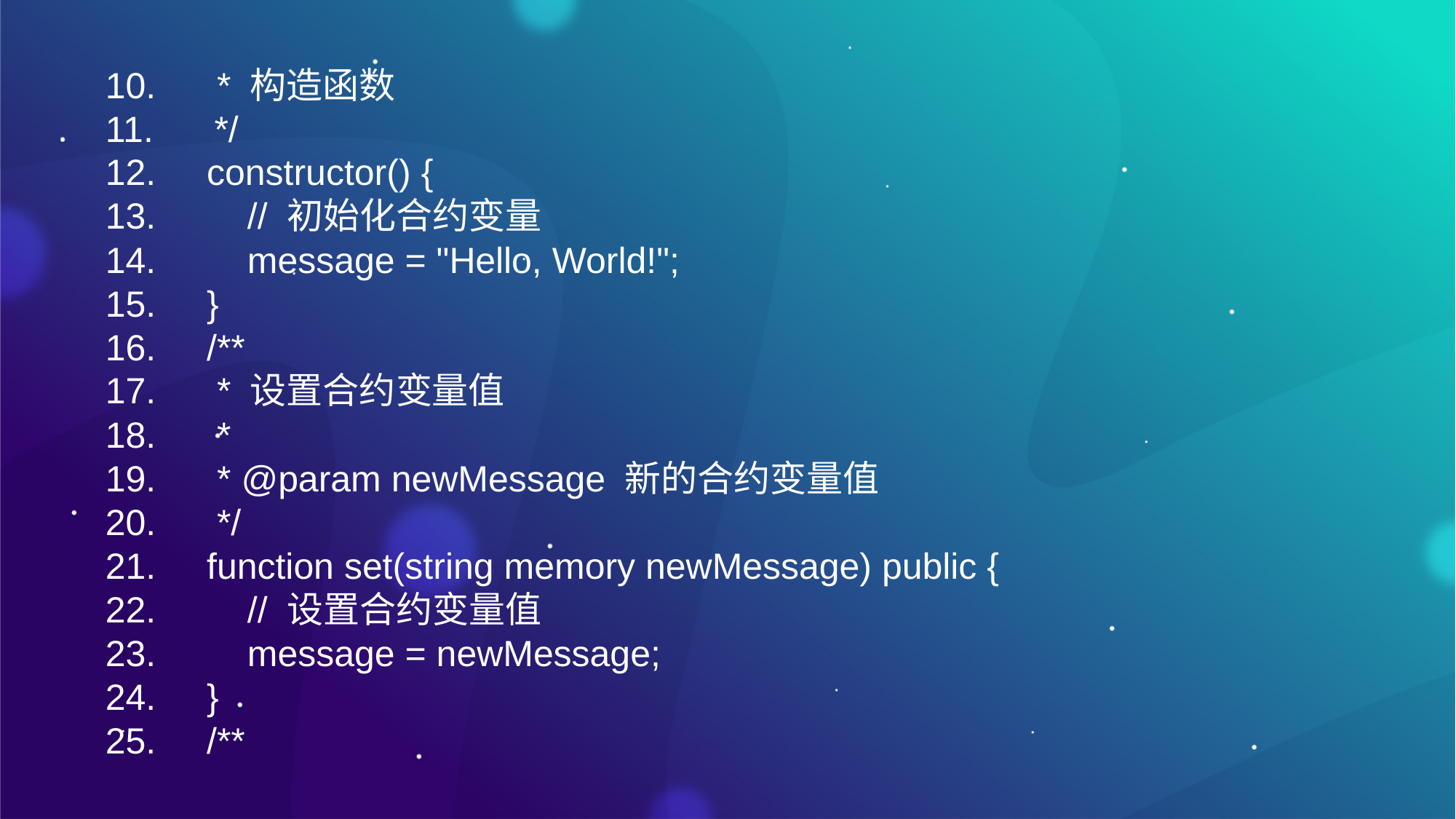

10.      * 构造函数11.      */12.     constructor() {13.         // 初始化合约变量14.         message = "Hello, World!";15.     }16.     /**17.      * 设置合约变量值18.      *19.      * @param newMessage 新的合约变量值20.      */21.     function set(string memory newMessage) public {22.         // 设置合约变量值23.         message = newMessage;24.     }25.     /**